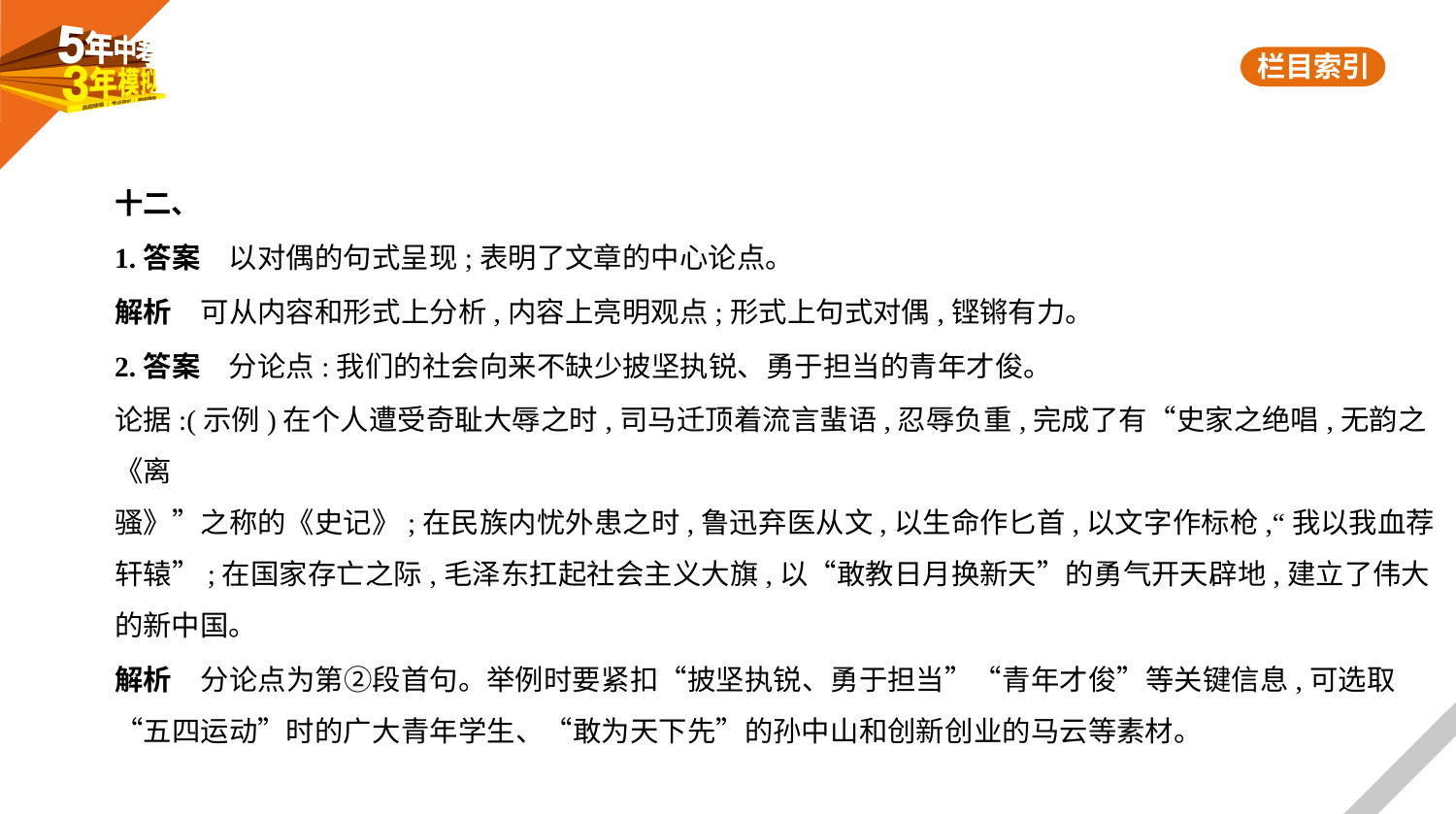

十二、
1.答案　以对偶的句式呈现;表明了文章的中心论点。
解析　可从内容和形式上分析,内容上亮明观点;形式上句式对偶,铿锵有力。
2.答案　分论点:我们的社会向来不缺少披坚执锐、勇于担当的青年才俊。
论据:(示例)在个人遭受奇耻大辱之时,司马迁顶着流言蜚语,忍辱负重,完成了有“史家之绝唱,无韵之《离
骚》”之称的《史记》;在民族内忧外患之时,鲁迅弃医从文,以生命作匕首,以文字作标枪,“我以我血荐
轩辕”;在国家存亡之际,毛泽东扛起社会主义大旗,以“敢教日月换新天”的勇气开天辟地,建立了伟大
的新中国。
解析　分论点为第②段首句。举例时要紧扣“披坚执锐、勇于担当”“青年才俊”等关键信息,可选取
“五四运动”时的广大青年学生、“敢为天下先”的孙中山和创新创业的马云等素材。